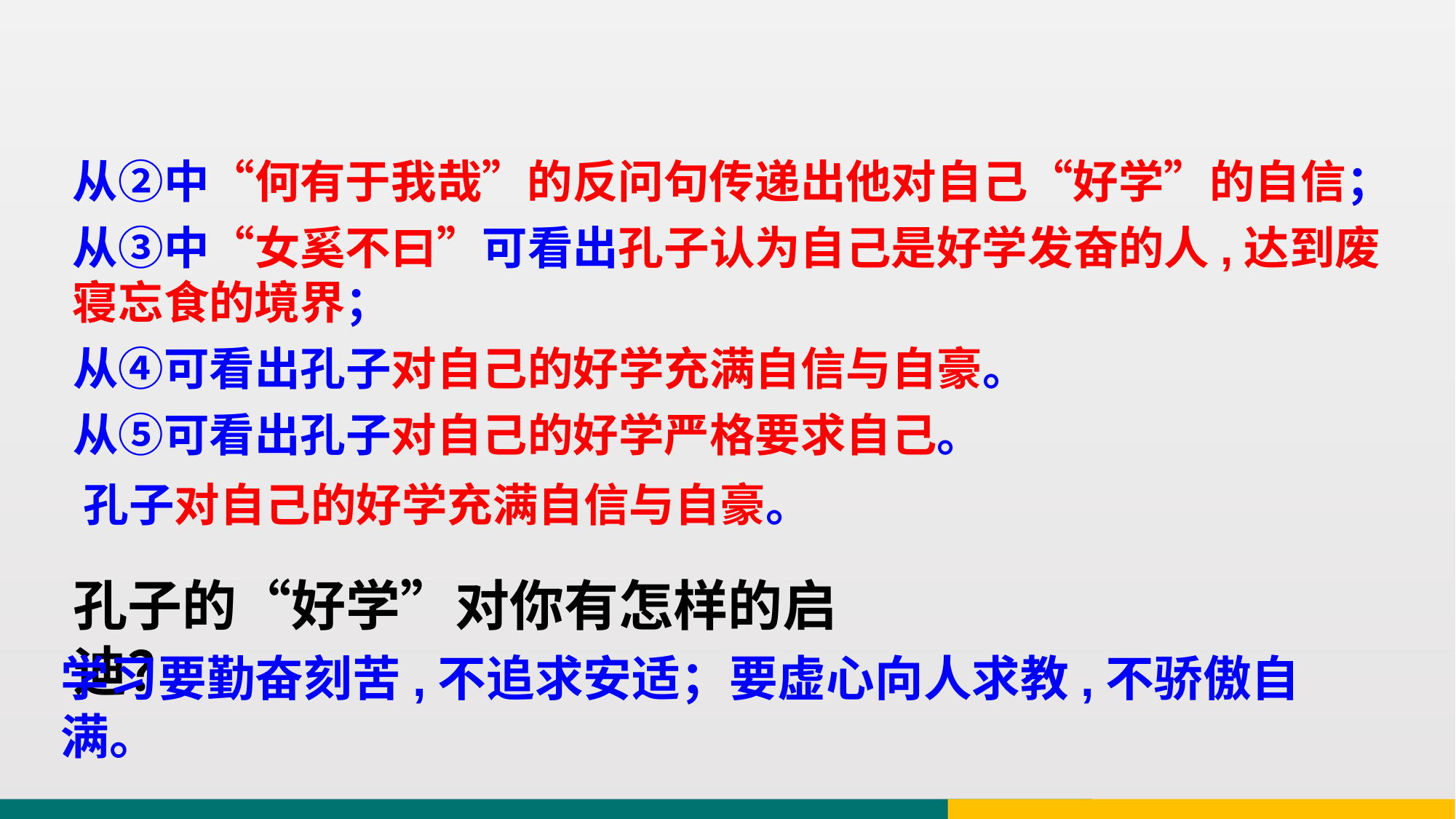

从②中“何有于我哉”的反问句传递出他对自己“好学”的自信；
从③中“女奚不曰”可看出孔子认为自己是好学发奋的人,达到废寝忘食的境界；
从④可看出孔子对自己的好学充满自信与自豪。
从⑤可看出孔子对自己的好学严格要求自己。
孔子对自己的好学充满自信与自豪。
孔子的“好学”对你有怎样的启迪？
学习要勤奋刻苦,不追求安适；要虚心向人求教,不骄傲自满。